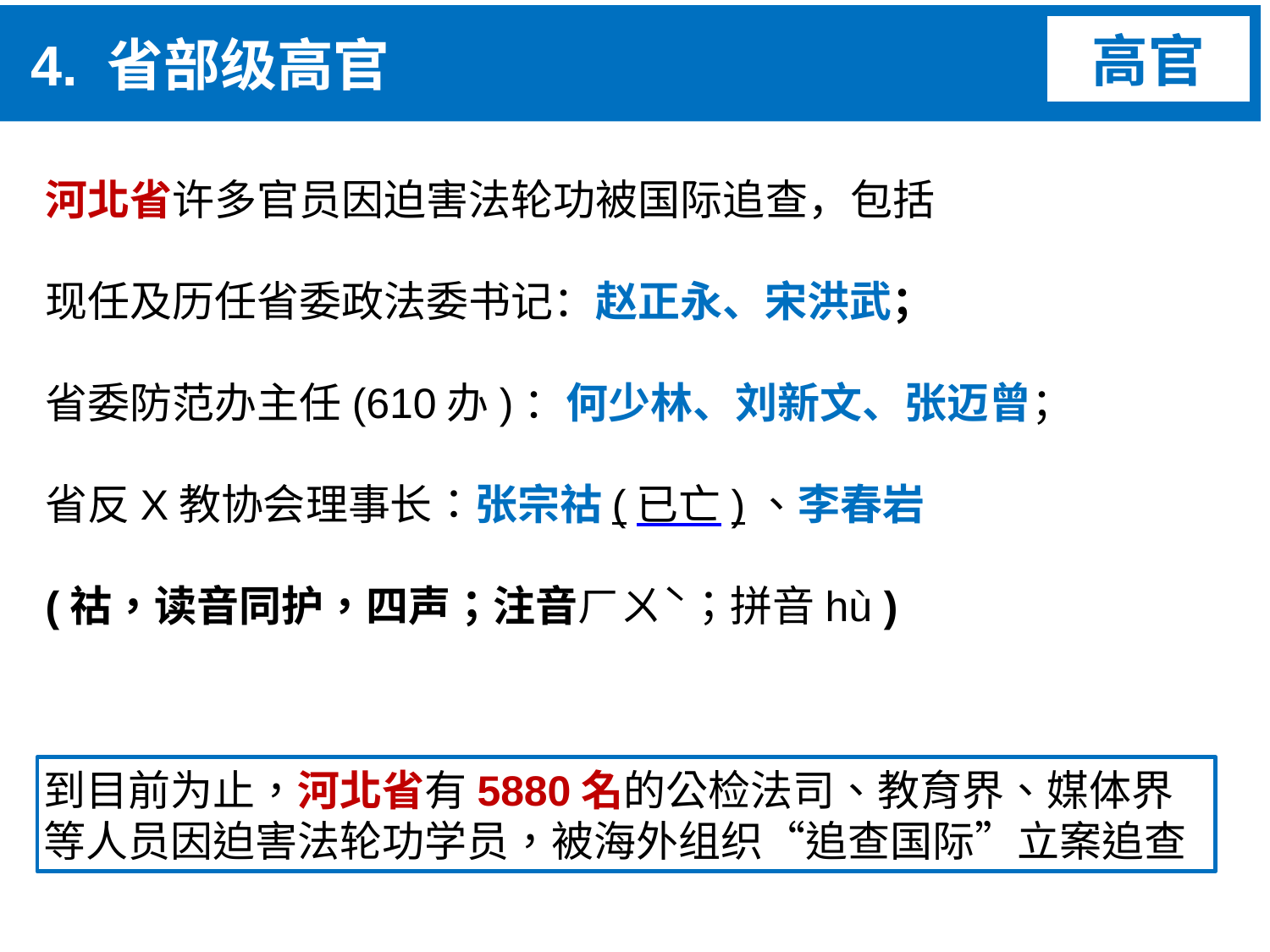

4. 省部级高官
高官
河北省许多官员因迫害法轮功被国际追查，包括

现任及历任省委政法委书记：赵正永、宋洪武；

省委防范办主任(610办)：何少林、刘新文、张迈曾；

省反X教协会理事长：张宗祜(已亡)、李春岩

(祜，读音同护，四声；注音ㄏㄨˋ；拼音hù )
到目前为止，河北省有5880名的公检法司、教育界、媒体界
等人员因迫害法轮功学员，被海外组织“追查国际”立案追查